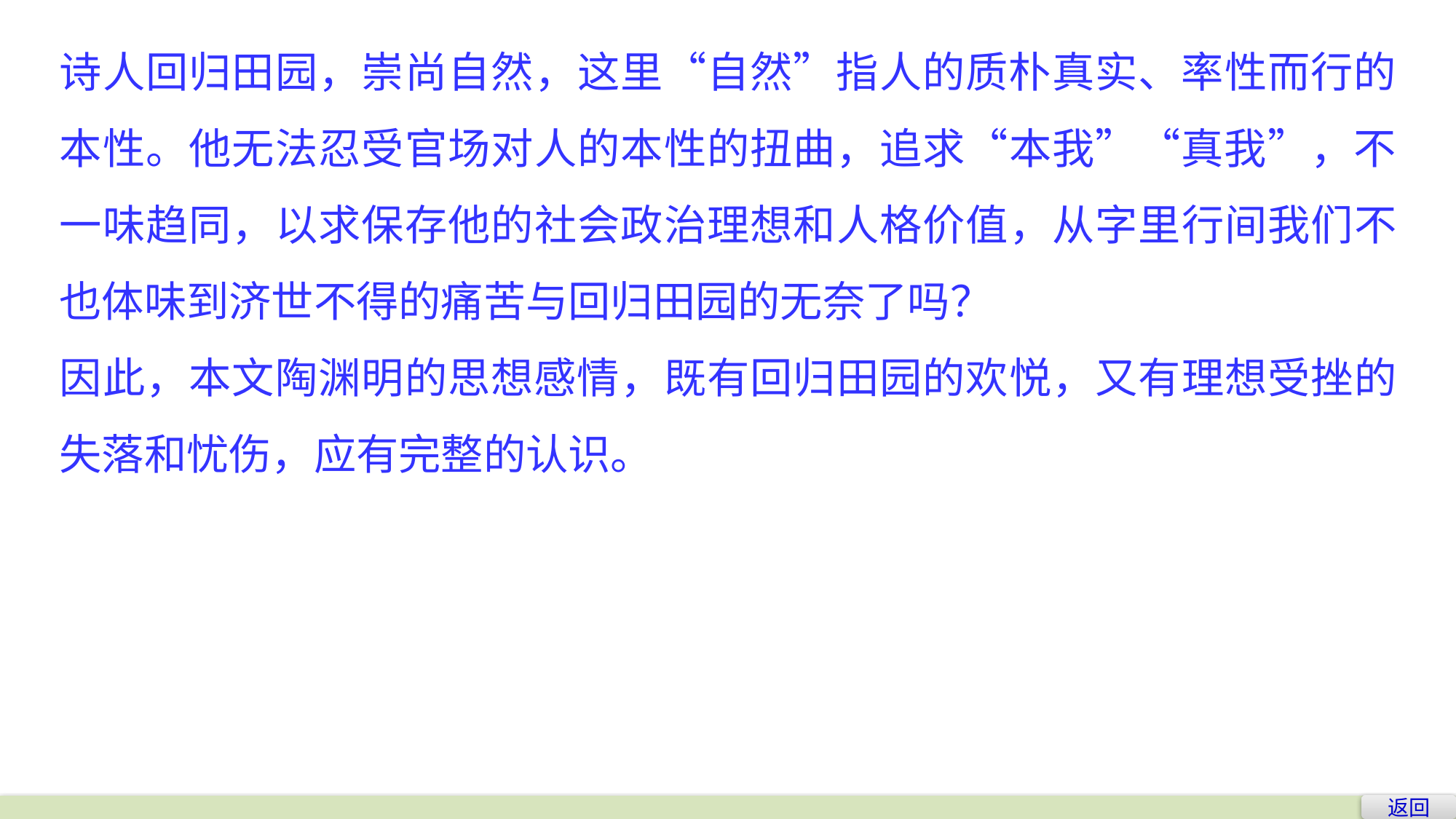

诗人回归田园，崇尚自然，这里“自然”指人的质朴真实、率性而行的本性。他无法忍受官场对人的本性的扭曲，追求“本我”“真我”，不一味趋同，以求保存他的社会政治理想和人格价值，从字里行间我们不也体味到济世不得的痛苦与回归田园的无奈了吗？
因此，本文陶渊明的思想感情，既有回归田园的欢悦，又有理想受挫的失落和忧伤，应有完整的认识。
返回